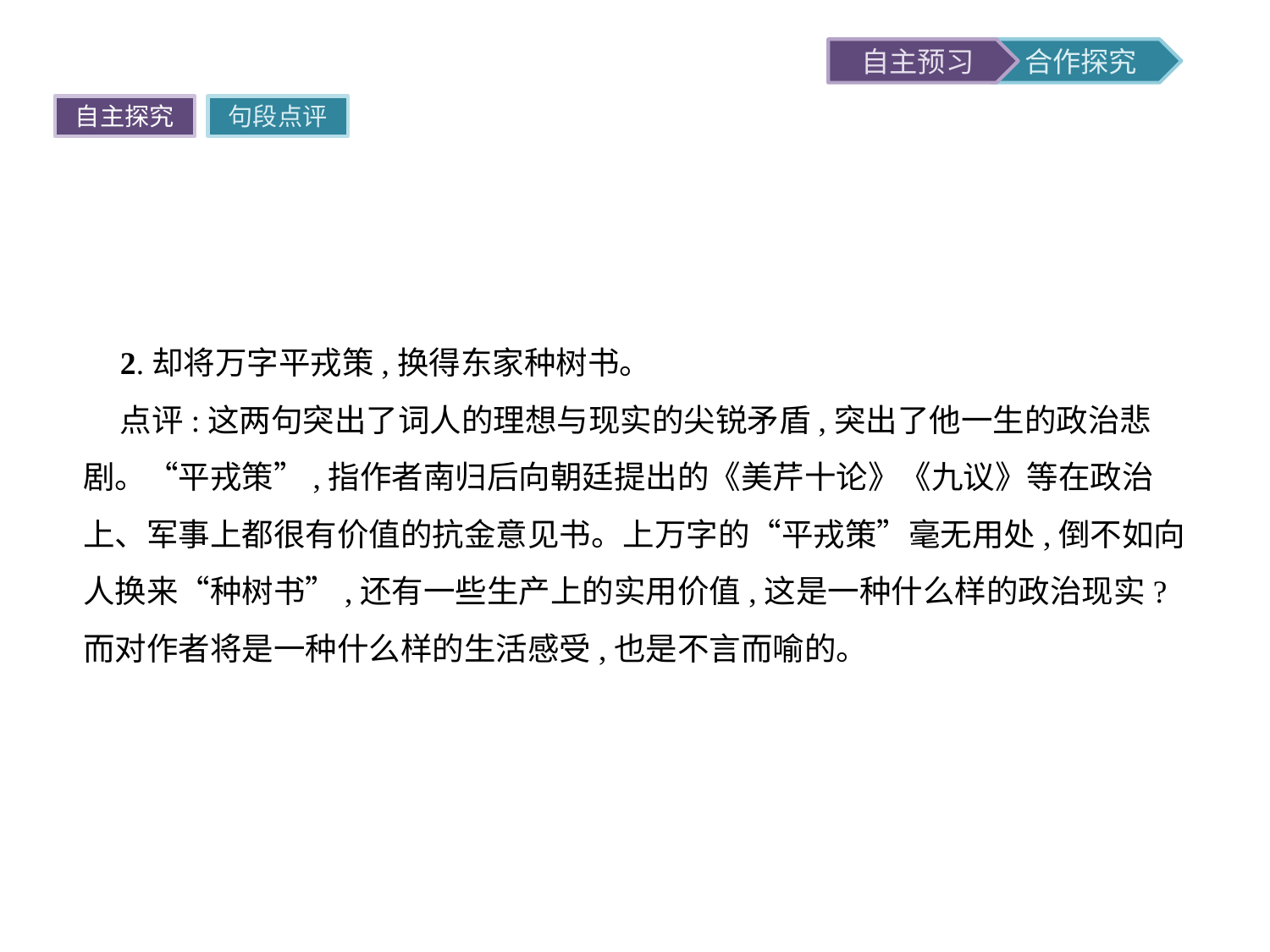

自主探究
句段点评
2.却将万字平戎策,换得东家种树书。
点评:这两句突出了词人的理想与现实的尖锐矛盾,突出了他一生的政治悲剧。“平戎策”,指作者南归后向朝廷提出的《美芹十论》《九议》等在政治上、军事上都很有价值的抗金意见书。上万字的“平戎策”毫无用处,倒不如向人换来“种树书”,还有一些生产上的实用价值,这是一种什么样的政治现实?而对作者将是一种什么样的生活感受,也是不言而喻的。